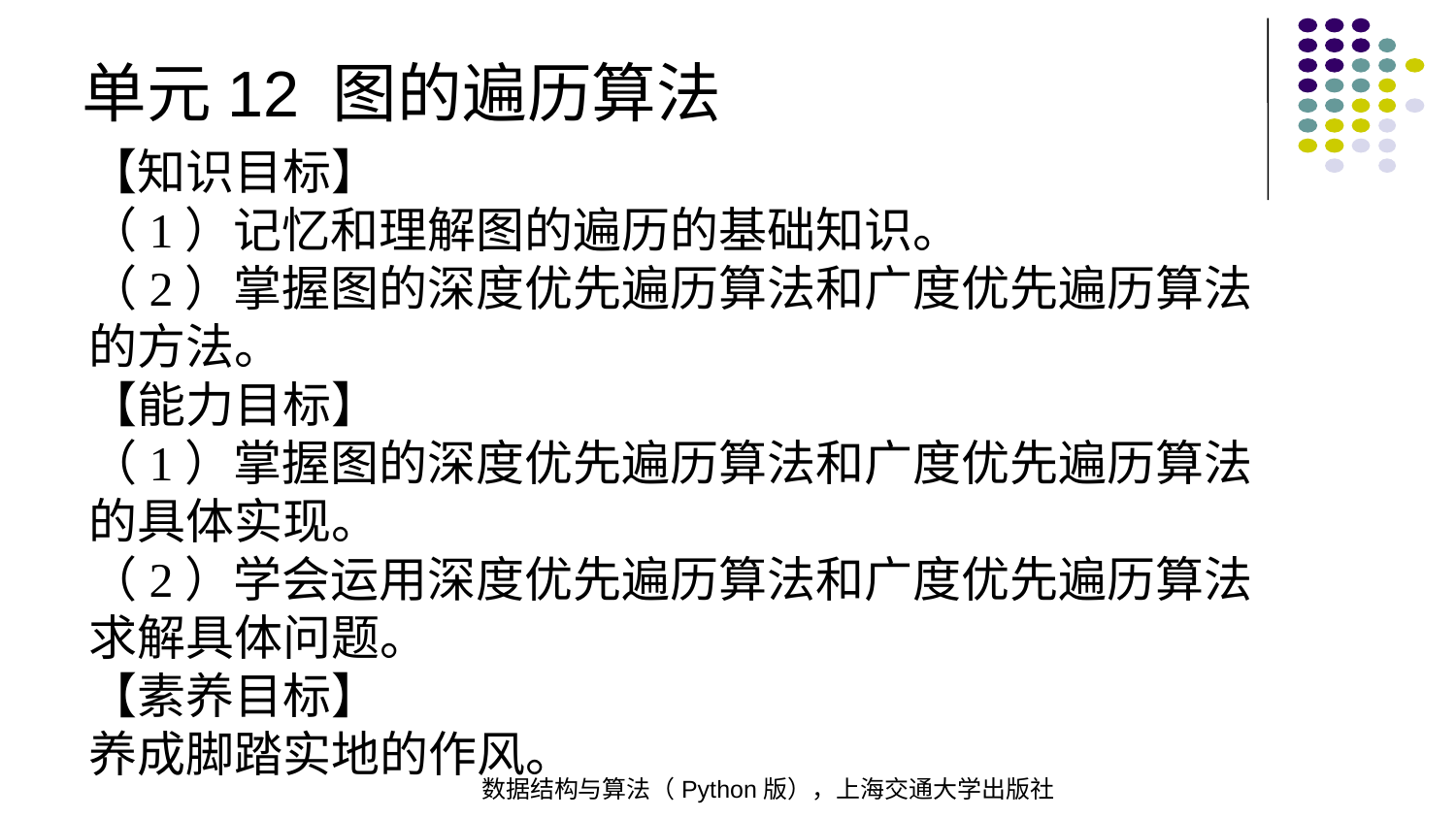

单元12 图的遍历算法
【知识目标】
（1）记忆和理解图的遍历的基础知识。
（2）掌握图的深度优先遍历算法和广度优先遍历算法的方法。
【能力目标】
（1）掌握图的深度优先遍历算法和广度优先遍历算法的具体实现。
（2）学会运用深度优先遍历算法和广度优先遍历算法求解具体问题。
【素养目标】
养成脚踏实地的作风。